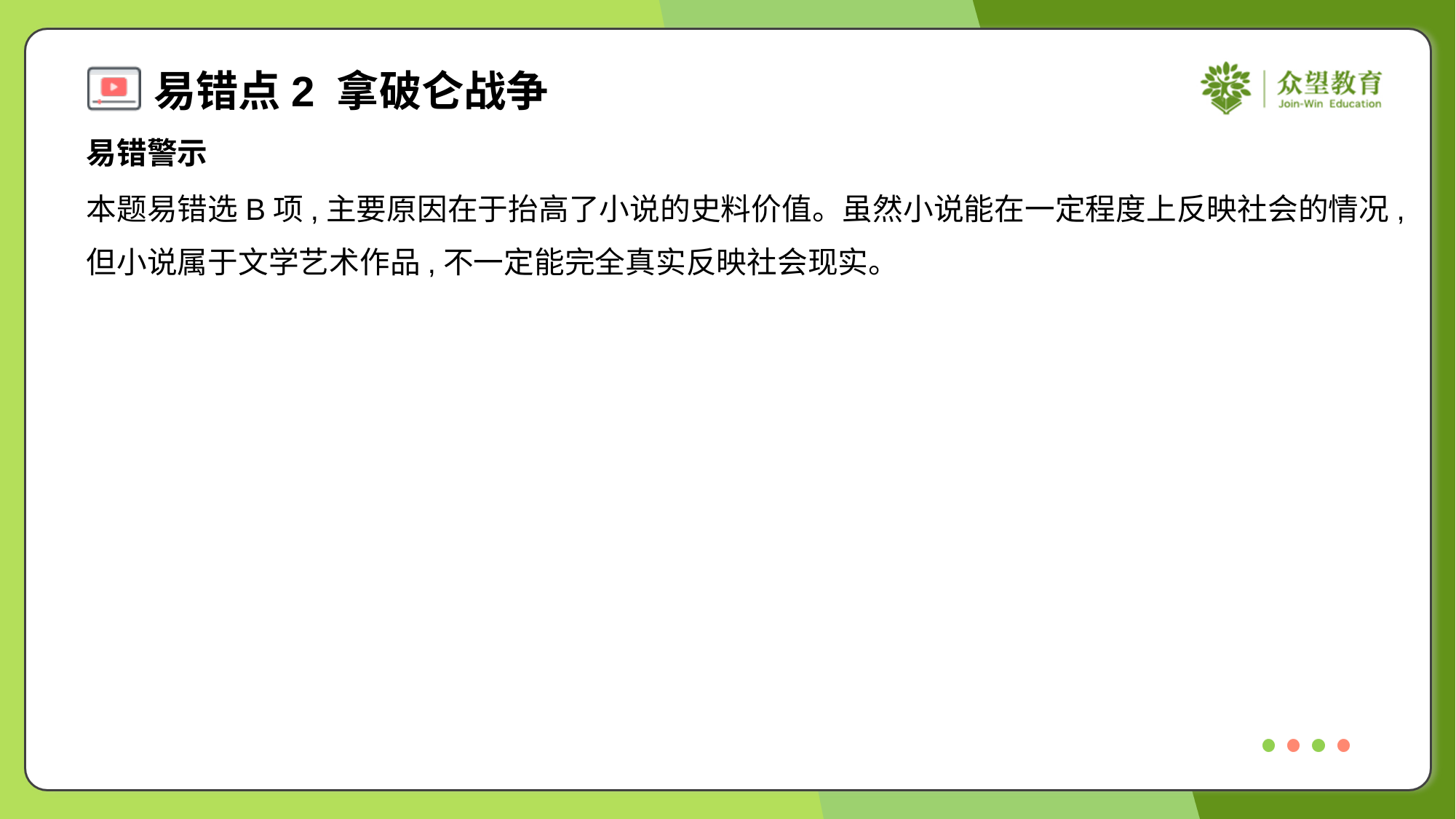

易错警示
本题易错选B项,主要原因在于抬高了小说的史料价值。虽然小说能在一定程度上反映社会的情况,
但小说属于文学艺术作品,不一定能完全真实反映社会现实。